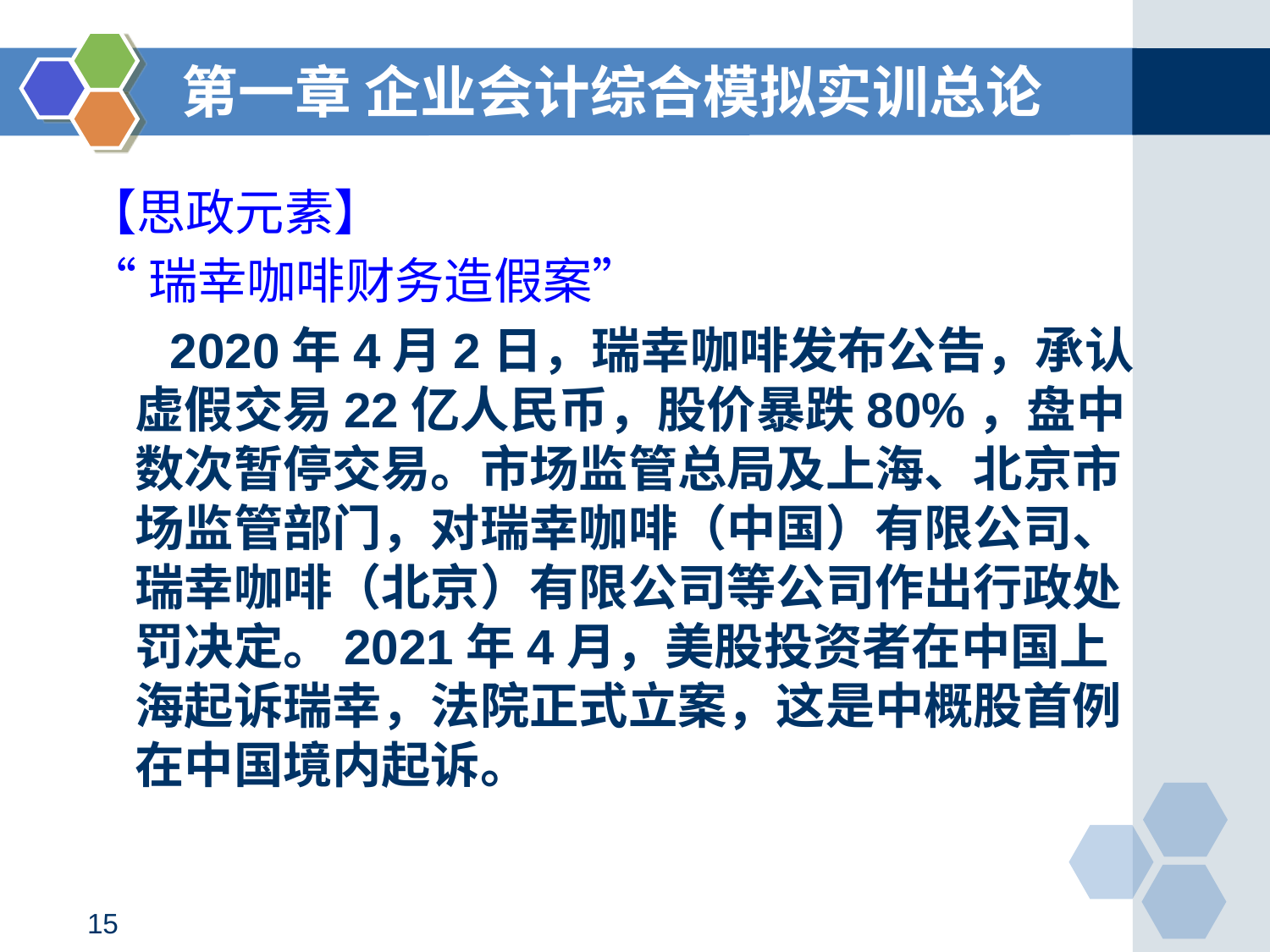

第一章 企业会计综合模拟实训总论
【思政元素】
“瑞幸咖啡财务造假案”
      2020年4月2日，瑞幸咖啡发布公告，承认虚假交易22亿人民币，股价暴跌80%，盘中数次暂停交易。市场监管总局及上海、北京市场监管部门，对瑞幸咖啡（中国）有限公司、瑞幸咖啡（北京）有限公司等公司作出行政处罚决定。2021年4月，美股投资者在中国上海起诉瑞幸，法院正式立案，这是中概股首例在中国境内起诉。